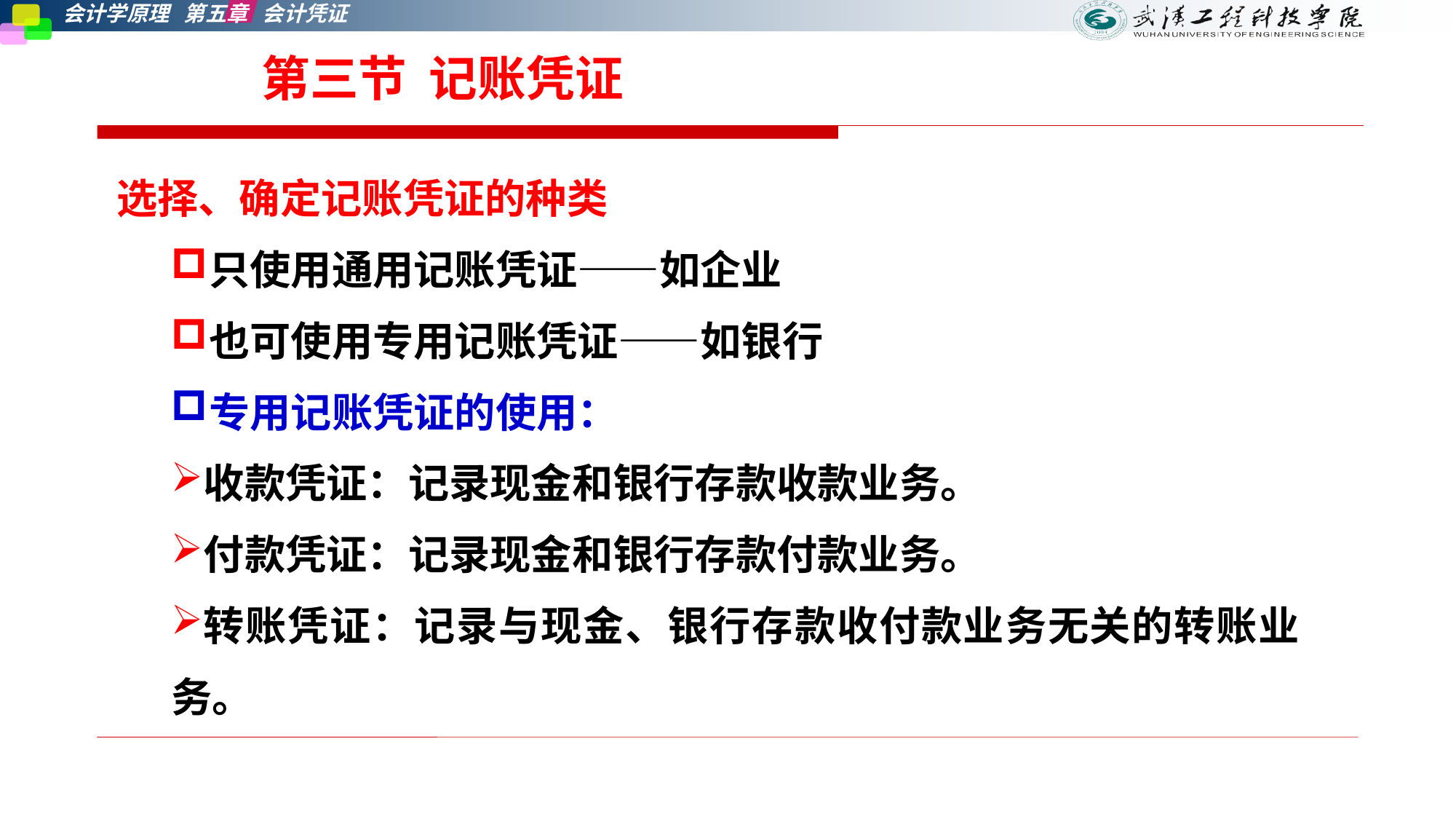

第三节  记账凭证
选择、确定记账凭证的种类
只使用通用记账凭证——如企业
也可使用专用记账凭证——如银行
专用记账凭证的使用：
收款凭证：记录现金和银行存款收款业务。
付款凭证：记录现金和银行存款付款业务。
转账凭证：记录与现金、银行存款收付款业务无关的转账业务。